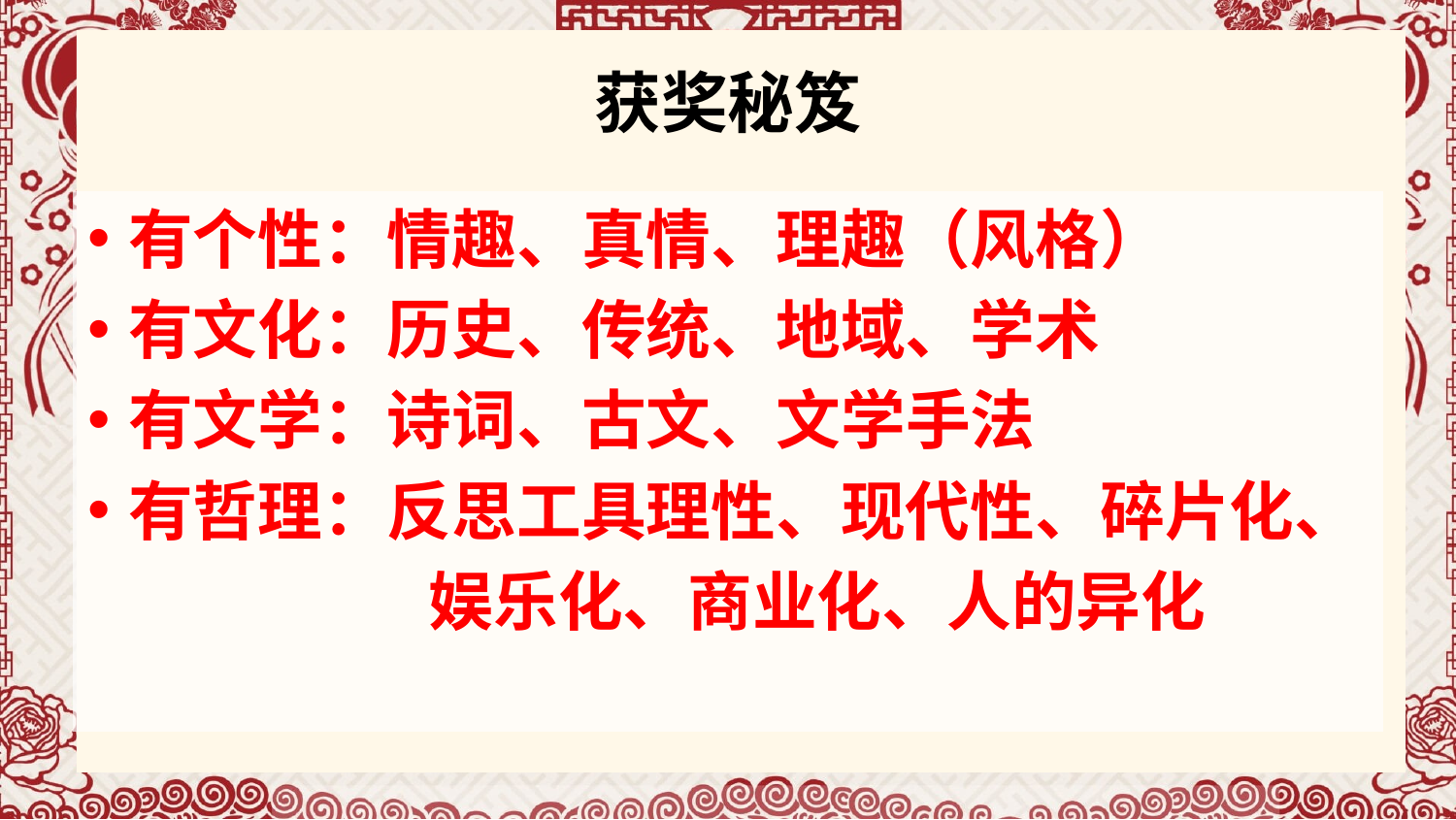

# 获奖秘笈
有个性：情趣、真情、理趣（风格）
有文化：历史、传统、地域、学术
有文学：诗词、古文、文学手法
有哲理：反思工具理性、现代性、碎片化、
                      娱乐化、商业化、人的异化